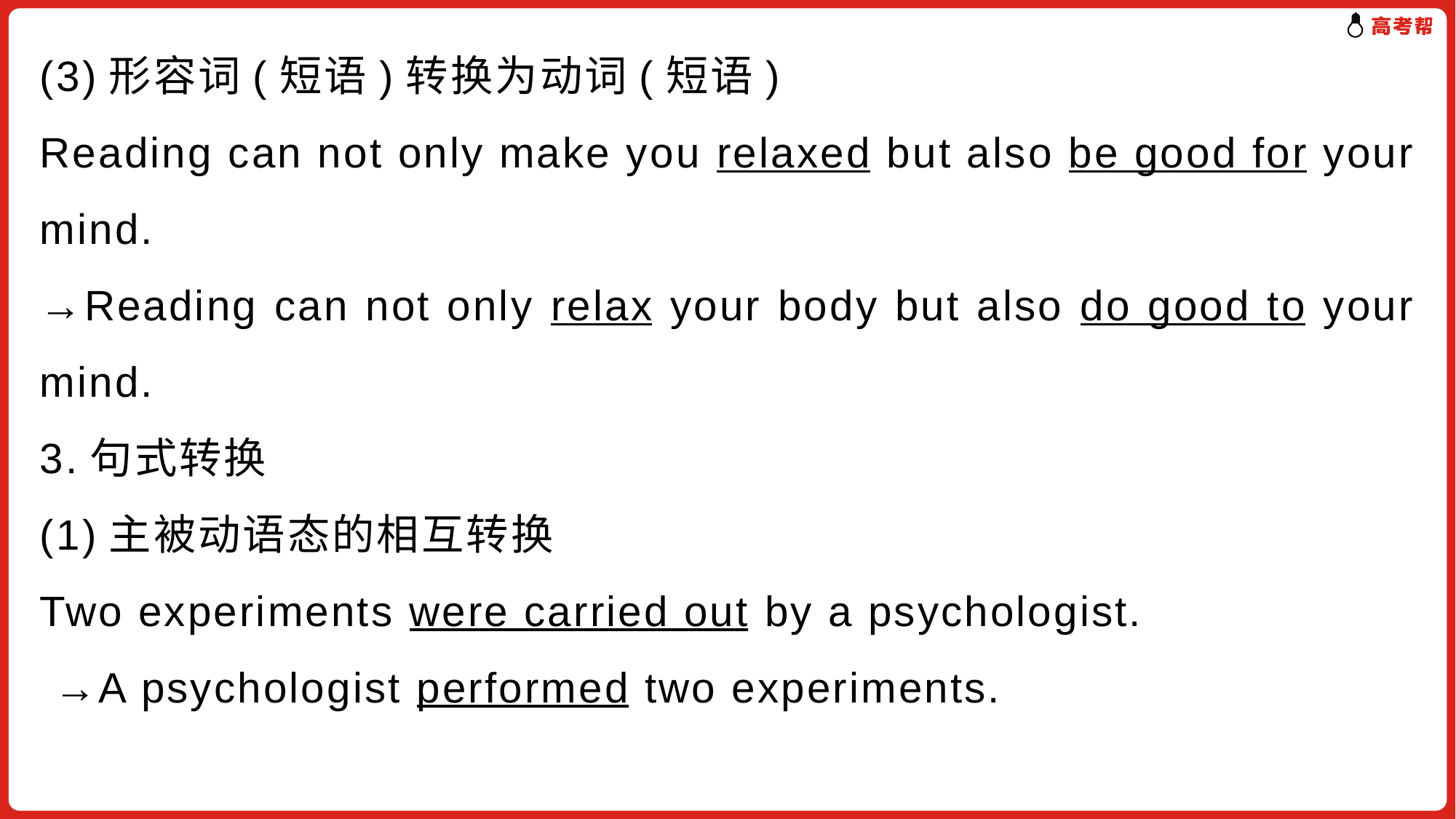

(3)形容词(短语)转换为动词(短语)
Reading can not only make you relaxed but also be good for your mind.
→Reading can not only relax your body but also do good to your mind.
3.句式转换
(1)主被动语态的相互转换
Two experiments were carried out by a psychologist.
 →A psychologist performed two experiments.